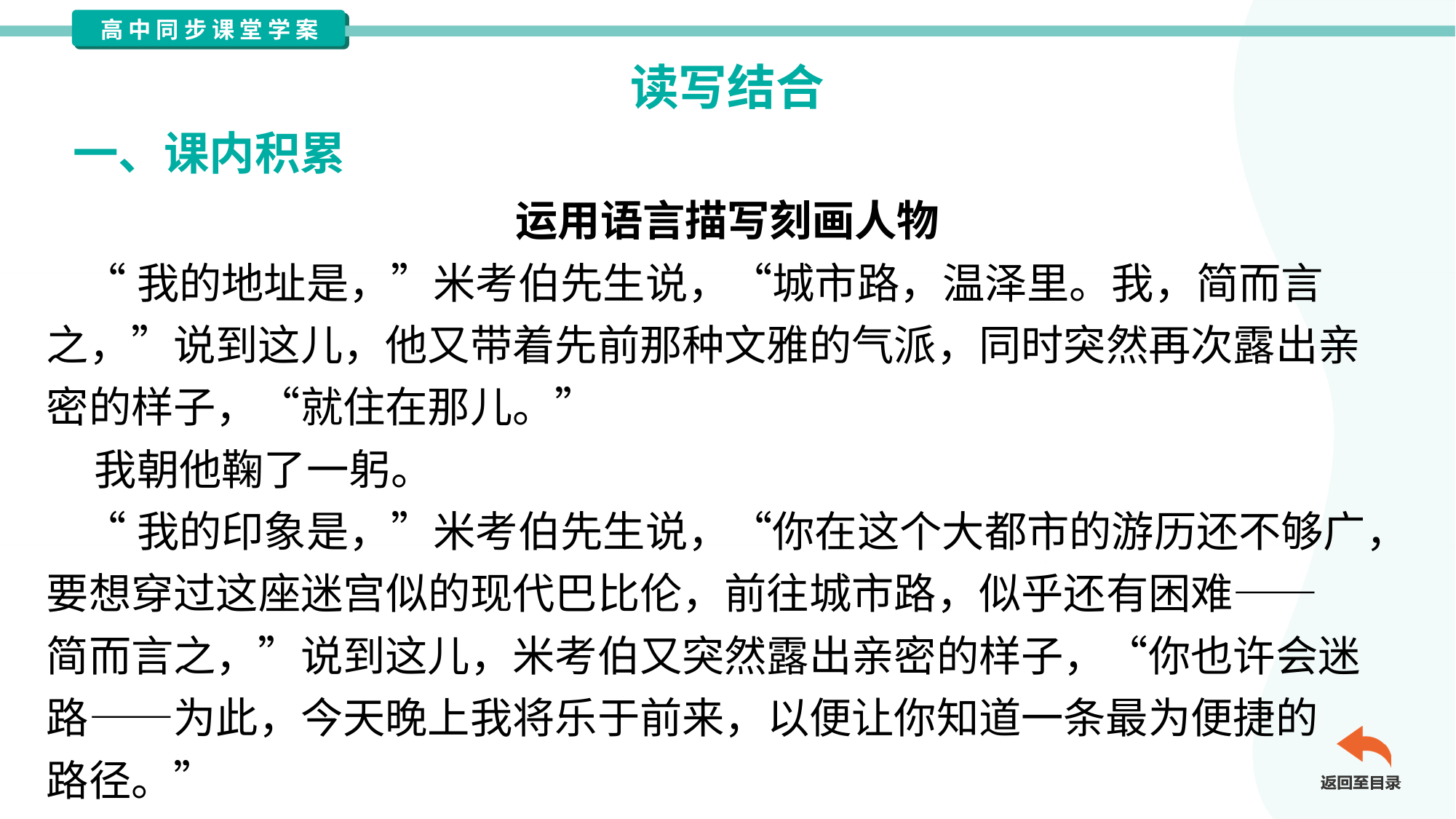

读写结合
一、课内积累
运用语言描写刻画人物
    “我的地址是，”米考伯先生说，“城市路，温泽里。我，简而言
之，”说到这儿，他又带着先前那种文雅的气派，同时突然再次露出亲
密的样子，“就住在那儿。”
    我朝他鞠了一躬。
    “我的印象是，”米考伯先生说，“你在这个大都市的游历还不够广，
要想穿过这座迷宫似的现代巴比伦，前往城市路，似乎还有困难——
简而言之，”说到这儿，米考伯又突然露出亲密的样子，“你也许会迷
路——为此，今天晚上我将乐于前来，以便让你知道一条最为便捷的
路径。”